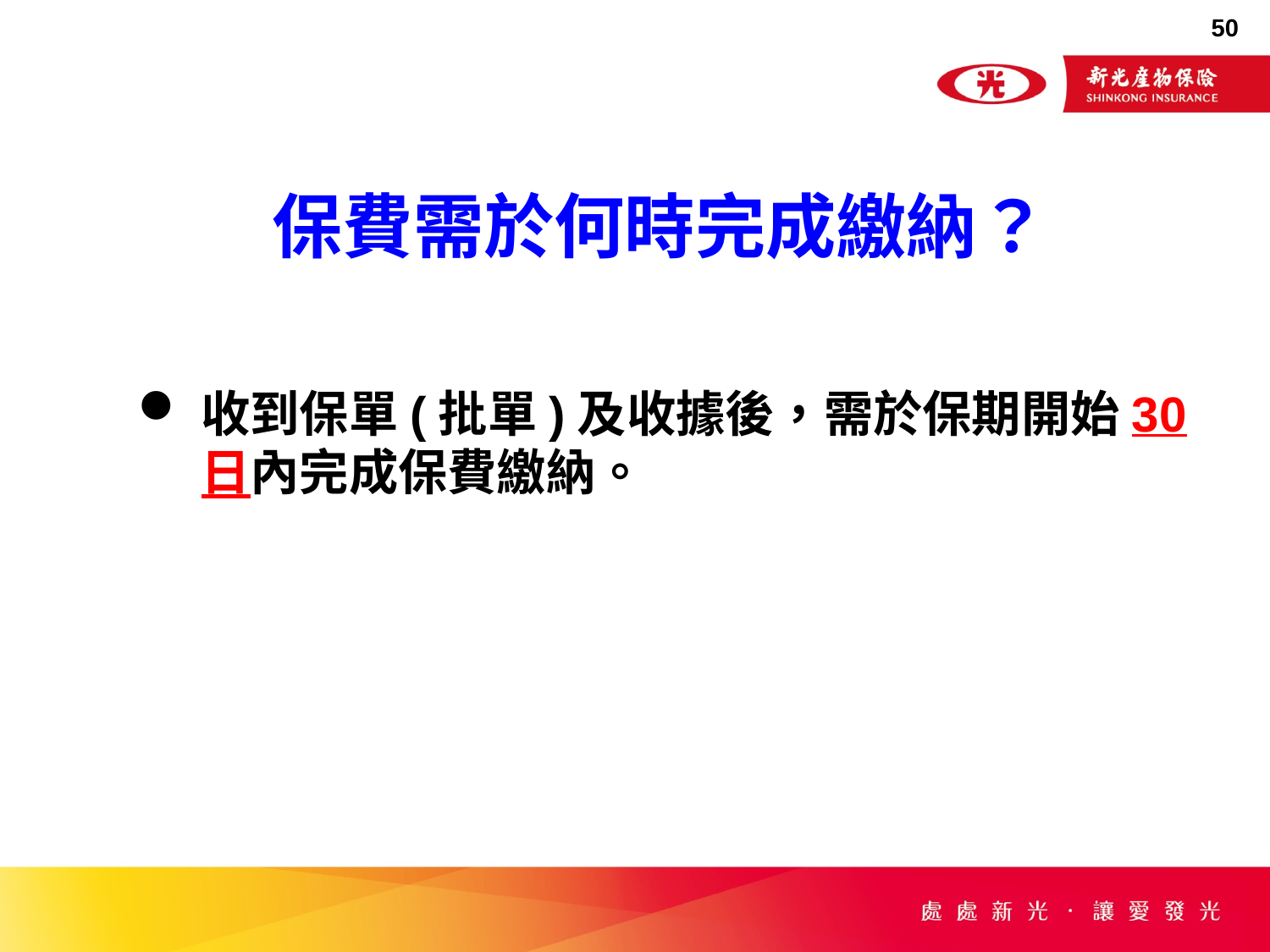

保費需於何時完成繳納？
收到保單(批單)及收據後，需於保期開始30日內完成保費繳納。